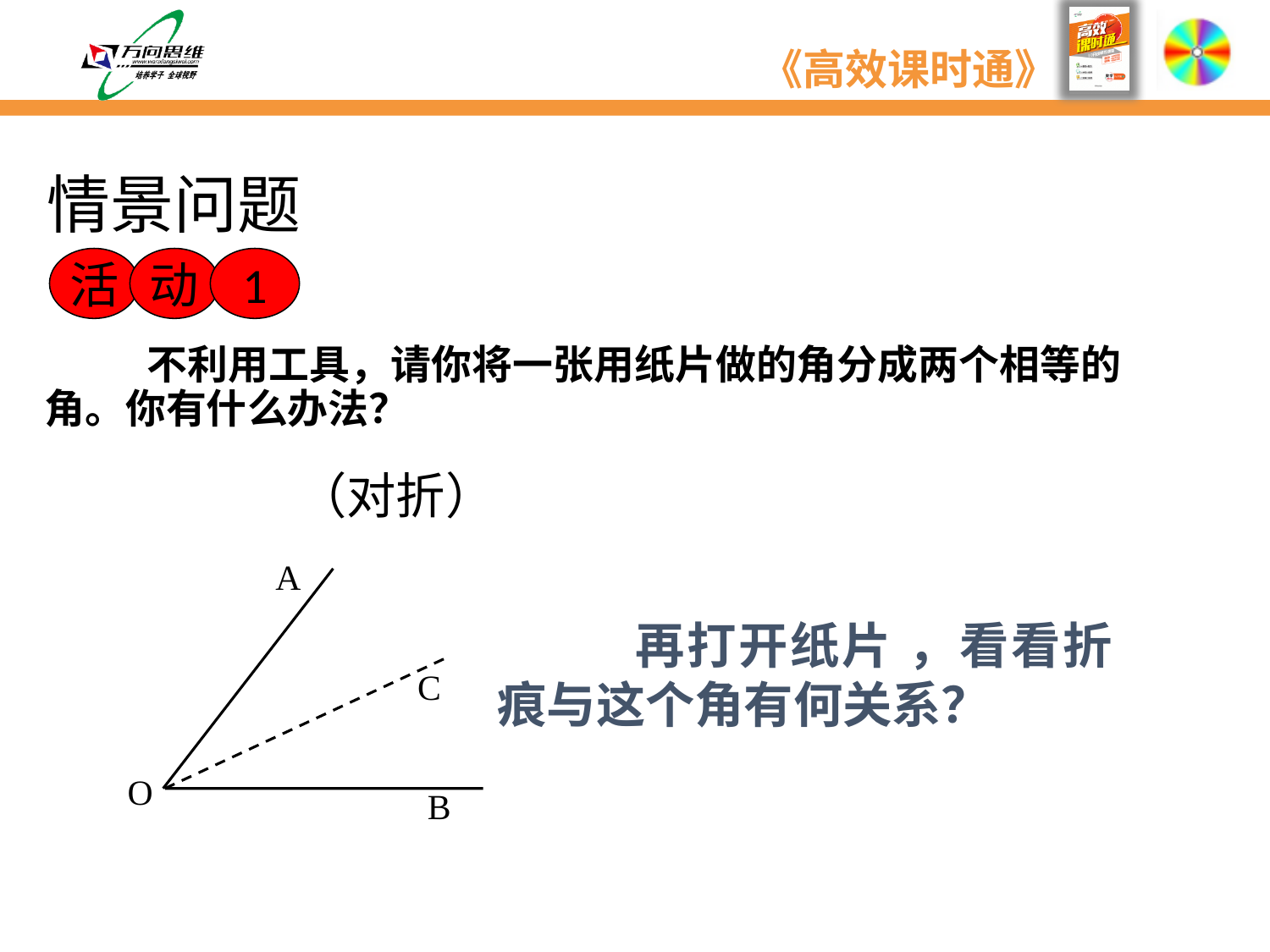

情景问题
活
动
1
          不利用工具，请你将一张用纸片做的角分成两个相等的角。你有什么办法？
（对折）
A

O

B
         再打开纸片 ，看看折痕与这个角有何关系？

C